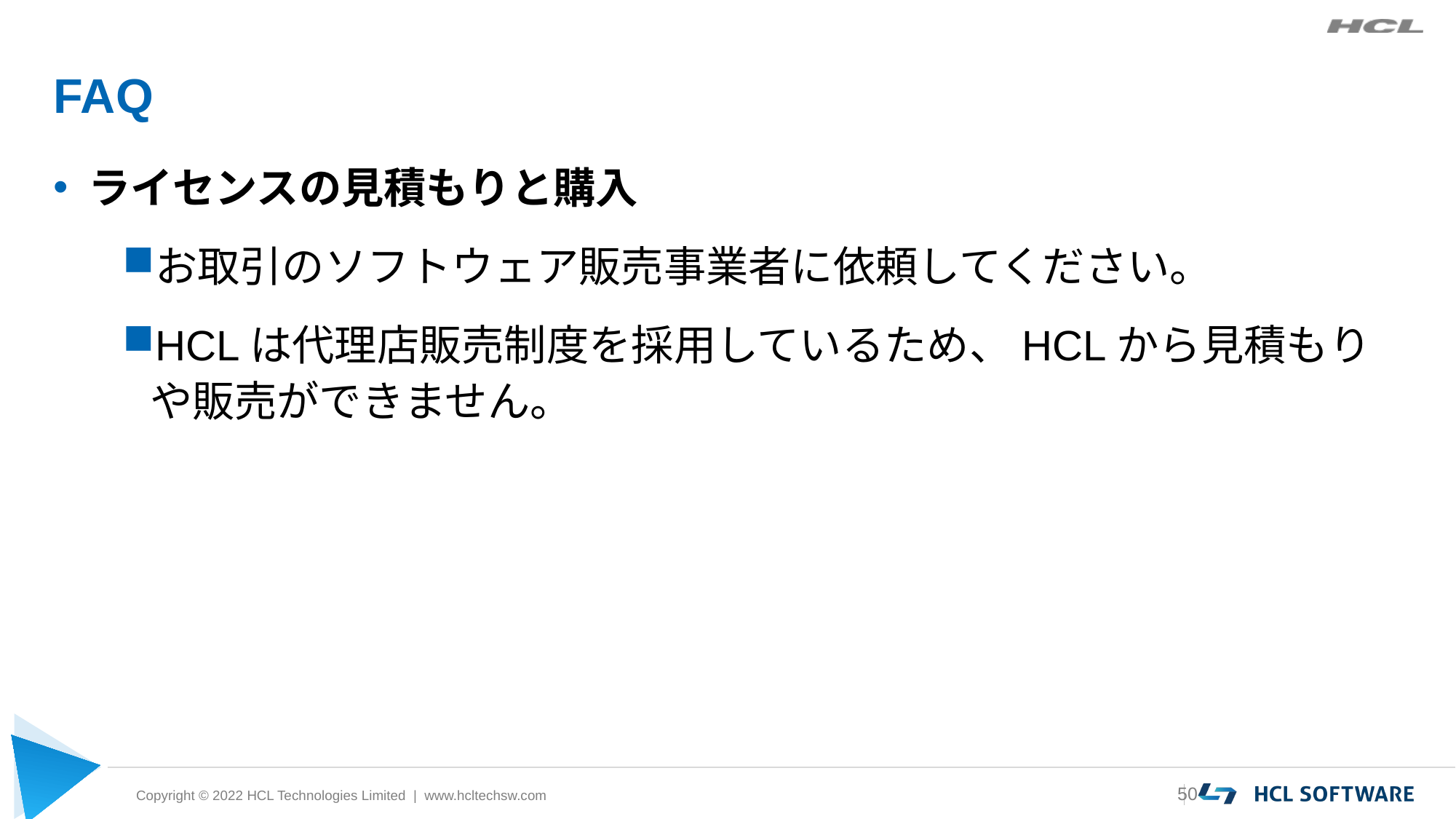

# FAQ
ライセンスの見積もりと購入
お取引のソフトウェア販売事業者に依頼してください。
HCLは代理店販売制度を採用しているため、HCLから見積もりや販売ができません。